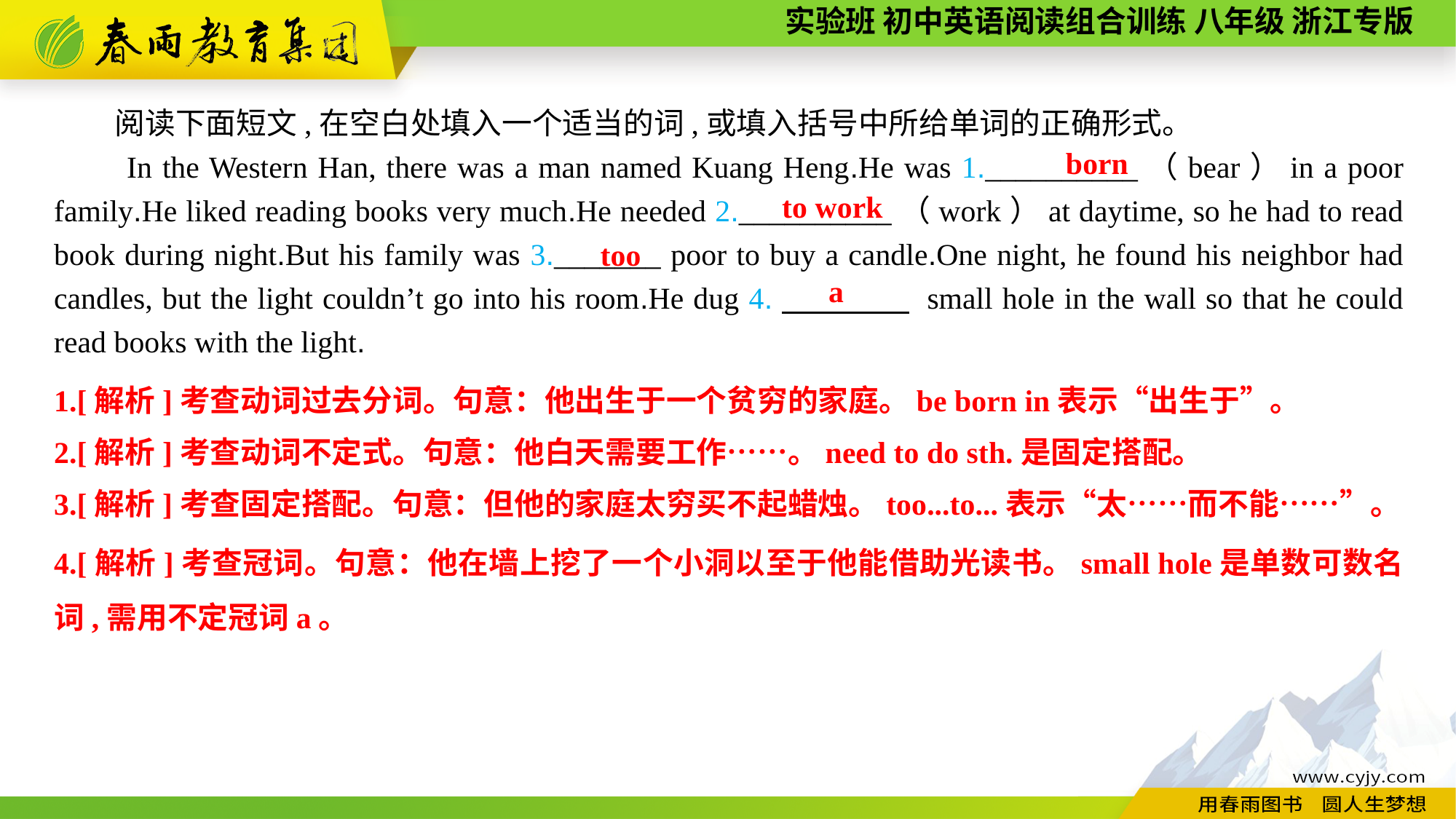

阅读下面短文,在空白处填入一个适当的词,或填入括号中所给单词的正确形式。
In the Western Han, there was a man named Kuang Heng.He was 1.__________（bear）in a poor family.He liked reading books very much.He needed 2.__________（work）at daytime, so he had to read book during night.But his family was 3._______ poor to buy a candle.One night, he found his neighbor had candles, but the light couldn’t go into his room.He dug 4.　　　　 small hole in the wall so that he could read books with the light.
born
to work
 too
 a
1.[解析]考查动词过去分词。句意：他出生于一个贫穷的家庭。be born in表示“出生于”。
2.[解析]考查动词不定式。句意：他白天需要工作……。need to do sth.是固定搭配。
3.[解析]考查固定搭配。句意：但他的家庭太穷买不起蜡烛。too...to...表示“太……而不能……”。
4.[解析]考查冠词。句意：他在墙上挖了一个小洞以至于他能借助光读书。small hole是单数可数名词,需用不定冠词a。